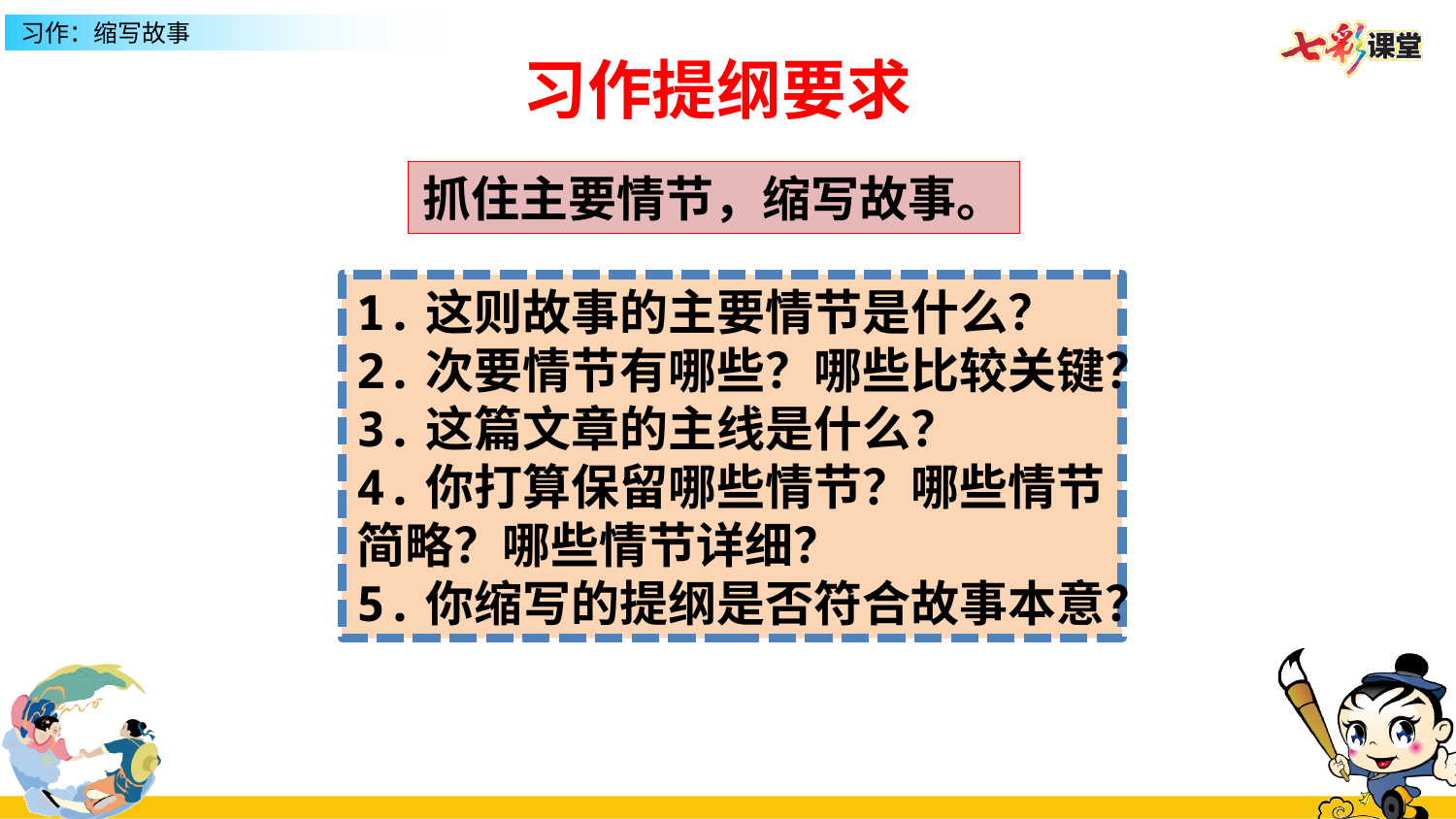

习作提纲要求
抓住主要情节，缩写故事。
1.这则故事的主要情节是什么？
2.次要情节有哪些？哪些比较关键？
3.这篇文章的主线是什么？
4.你打算保留哪些情节？哪些情节简略？哪些情节详细？
5.你缩写的提纲是否符合故事本意？